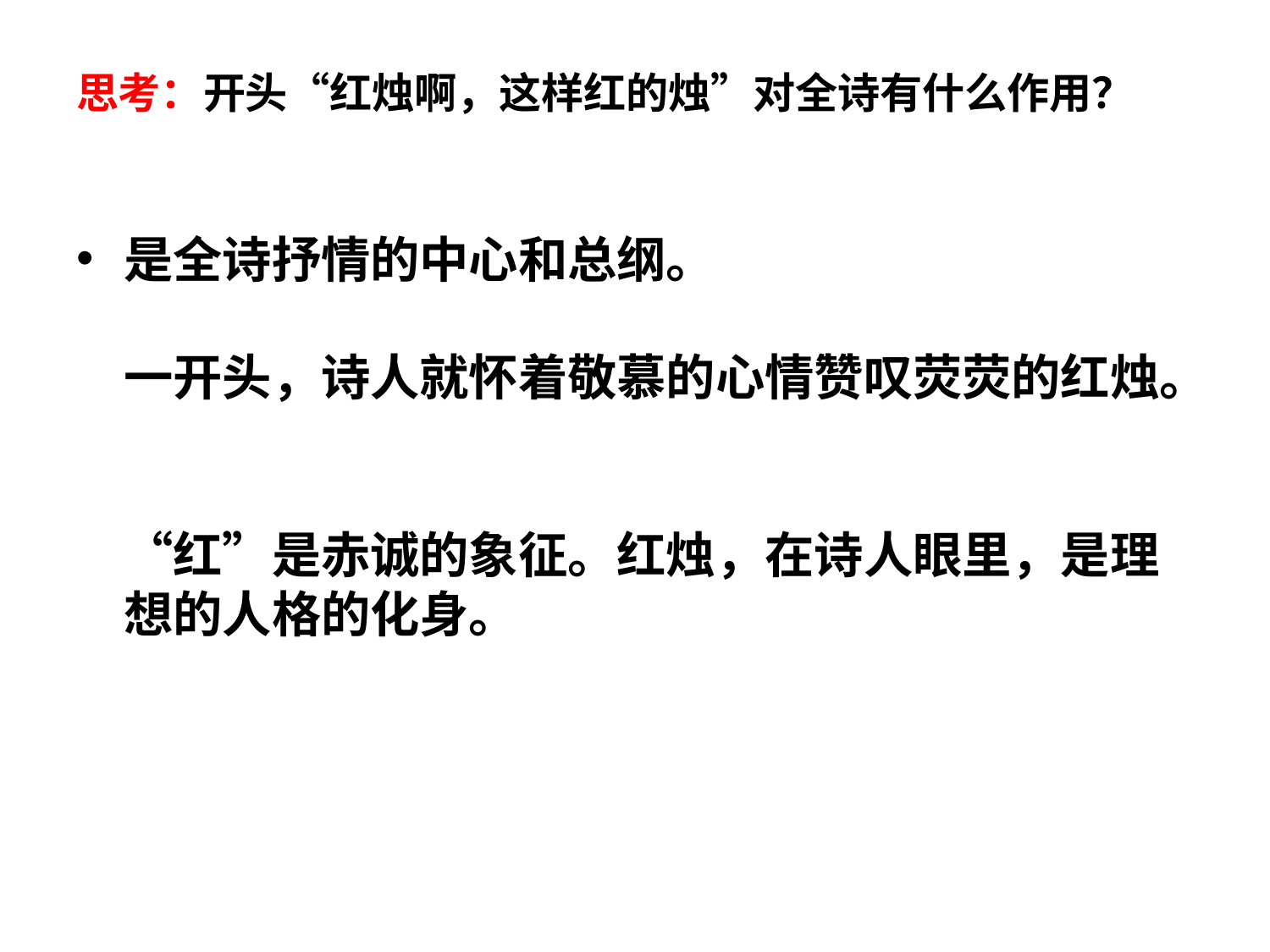

# 思考：开头“红烛啊，这样红的烛”对全诗有什么作用？
是全诗抒情的中心和总纲。 
一开头，诗人就怀着敬慕的心情赞叹荧荧的红烛。 
“红”是赤诚的象征。红烛，在诗人眼里，是理想的人格的化身。